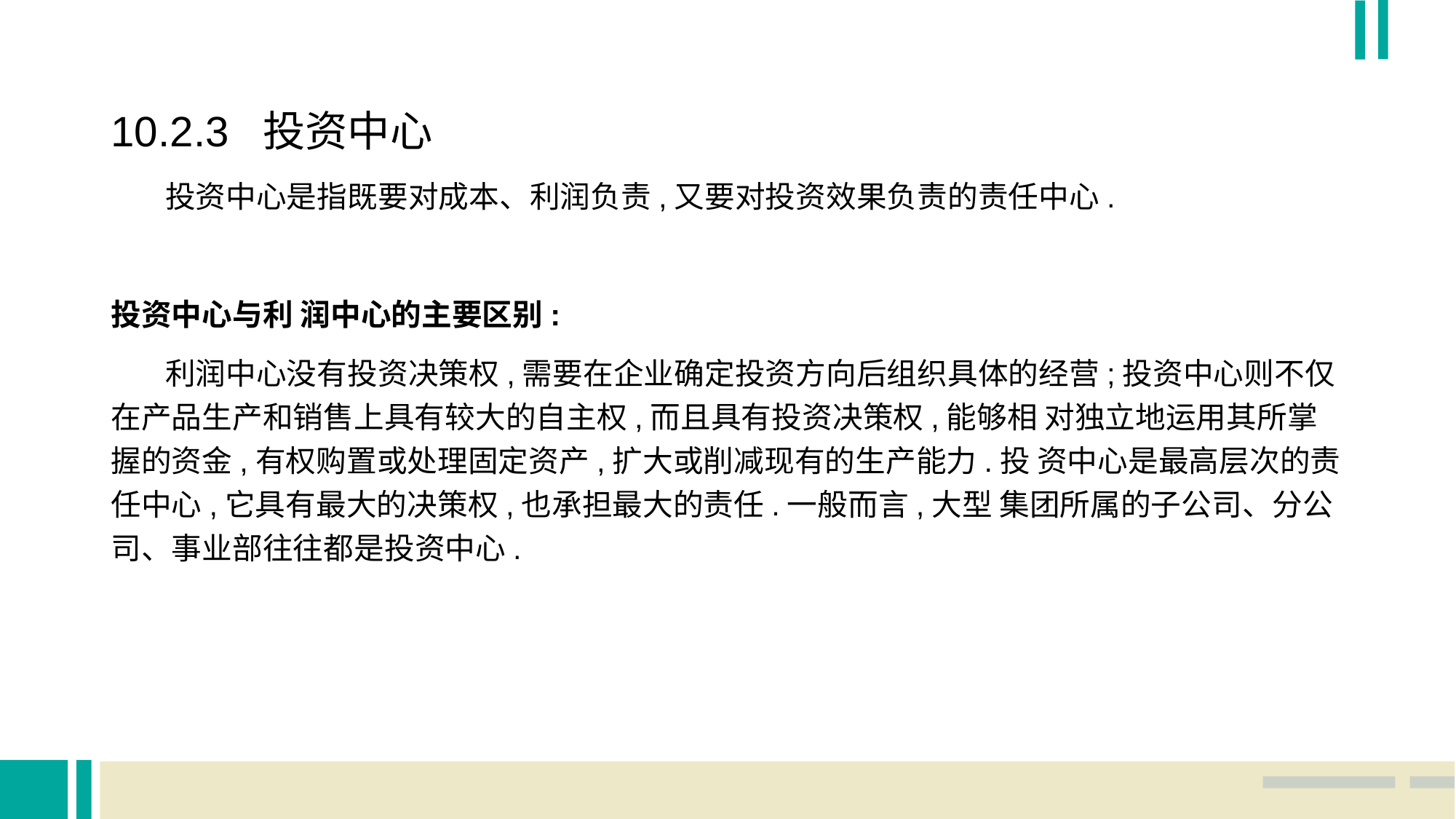

10.2.3  投资中心
       投资中心是指既要对成本、利润负责,又要对投资效果负责的责任中心.

投资中心与利 润中心的主要区别:
       利润中心没有投资决策权,需要在企业确定投资方向后组织具体的经营;投资中心则不仅在产品生产和销售上具有较大的自主权,而且具有投资决策权,能够相 对独立地运用其所掌握的资金,有权购置或处理固定资产,扩大或削减现有的生产能力.投 资中心是最高层次的责任中心,它具有最大的决策权,也承担最大的责任.一般而言,大型 集团所属的子公司、分公司、事业部往往都是投资中心.